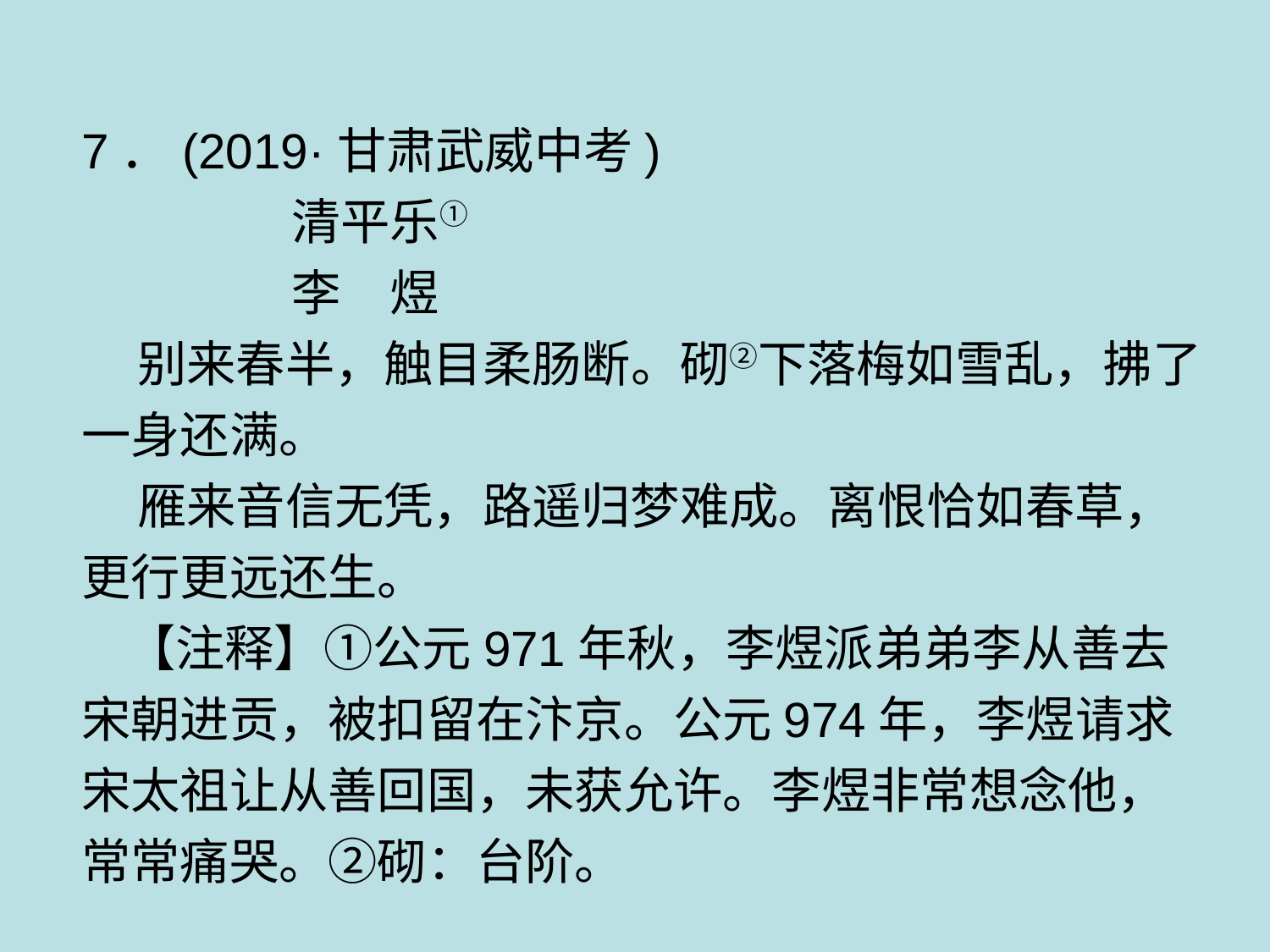

7．(2019·甘肃武威中考)
                  清平乐①
                  李　煜
    别来春半，触目柔肠断。砌②下落梅如雪乱，拂了一身还满。
    雁来音信无凭，路遥归梦难成。离恨恰如春草，更行更远还生。
   【注释】①公元971年秋，李煜派弟弟李从善去宋朝进贡，被扣留在汴京。公元974年，李煜请求宋太祖让从善回国，未获允许。李煜非常想念他，常常痛哭。②砌：台阶。